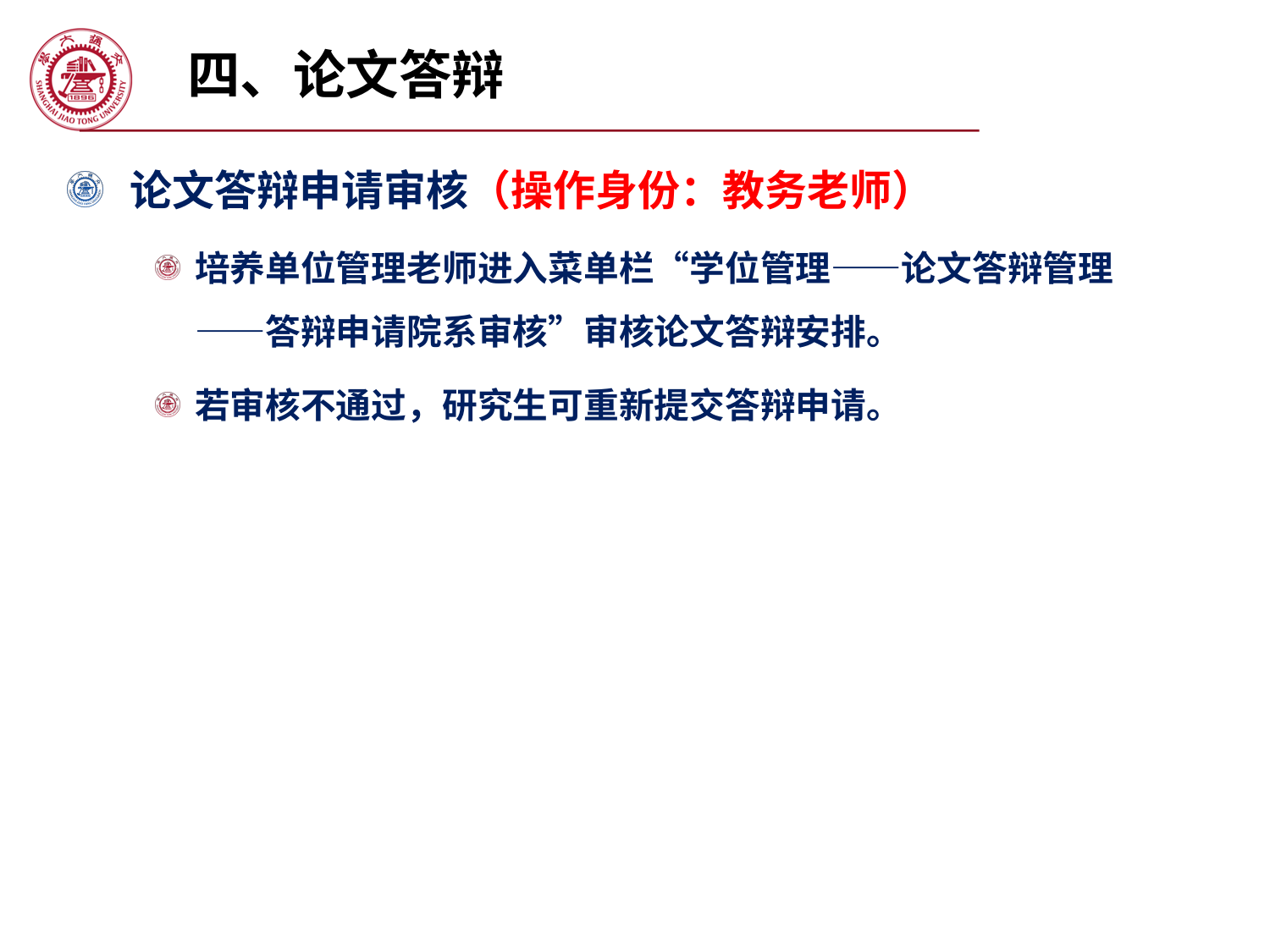

四、论文答辩
论文答辩申请审核（操作身份：教务老师）
培养单位管理老师进入菜单栏“学位管理——论文答辩管理——答辩申请院系审核”审核论文答辩安排。
若审核不通过，研究生可重新提交答辩申请。